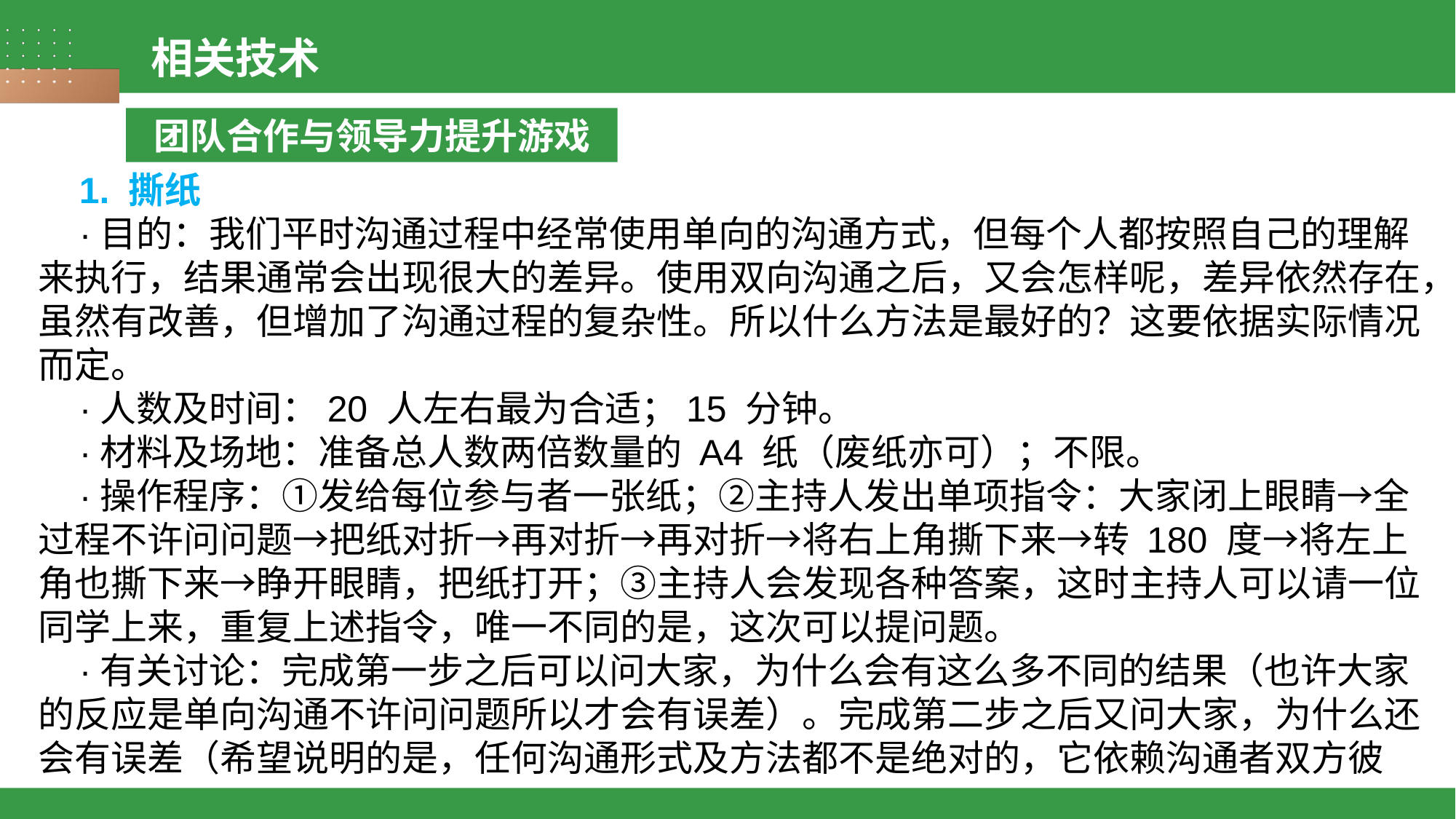

相关技术
团队合作与领导力提升游戏
    1. 撕纸
    ·目的：我们平时沟通过程中经常使用单向的沟通方式，但每个人都按照自己的理解来执行，结果通常会出现很大的差异。使用双向沟通之后，又会怎样呢，差异依然存在，虽然有改善，但增加了沟通过程的复杂性。所以什么方法是最好的？这要依据实际情况而定。
    ·人数及时间：20 人左右最为合适；15 分钟。
    ·材料及场地：准备总人数两倍数量的 A4 纸（废纸亦可）；不限。
    ·操作程序：①发给每位参与者一张纸；②主持人发出单项指令：大家闭上眼睛→全过程不许问问题→把纸对折→再对折→再对折→将右上角撕下来→转 180 度→将左上角也撕下来→睁开眼睛，把纸打开；③主持人会发现各种答案，这时主持人可以请一位同学上来，重复上述指令，唯一不同的是，这次可以提问题。
    ·有关讨论：完成第一步之后可以问大家，为什么会有这么多不同的结果（也许大家的反应是单向沟通不许问问题所以才会有误差）。完成第二步之后又问大家，为什么还会有误差（希望说明的是，任何沟通形式及方法都不是绝对的，它依赖沟通者双方彼